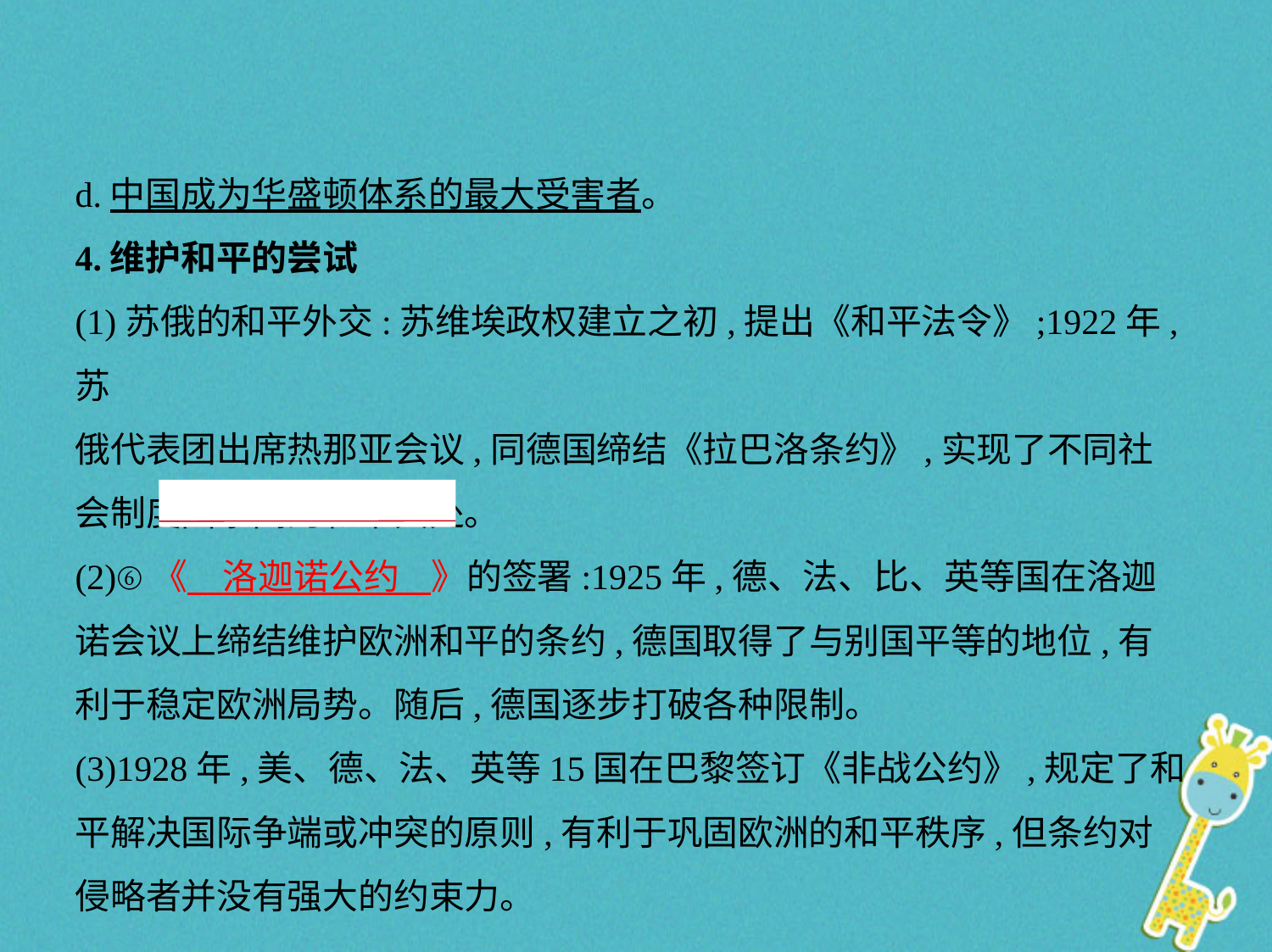

d.中国成为华盛顿体系的最大受害者。
4.维护和平的尝试
(1)苏俄的和平外交:苏维埃政权建立之初,提出《和平法令》;1922年,苏
俄代表团出席热那亚会议,同德国缔结《拉巴洛条约》,实现了不同社
会制度国家间的和平共处。
(2)⑥《　洛迦诺公约    》的签署:1925年,德、法、比、英等国在洛迦
诺会议上缔结维护欧洲和平的条约,德国取得了与别国平等的地位,有
利于稳定欧洲局势。随后,德国逐步打破各种限制。
(3)1928年,美、德、法、英等15国在巴黎签订《非战公约》,规定了和
平解决国际争端或冲突的原则,有利于巩固欧洲的和平秩序,但条约对
侵略者并没有强大的约束力。